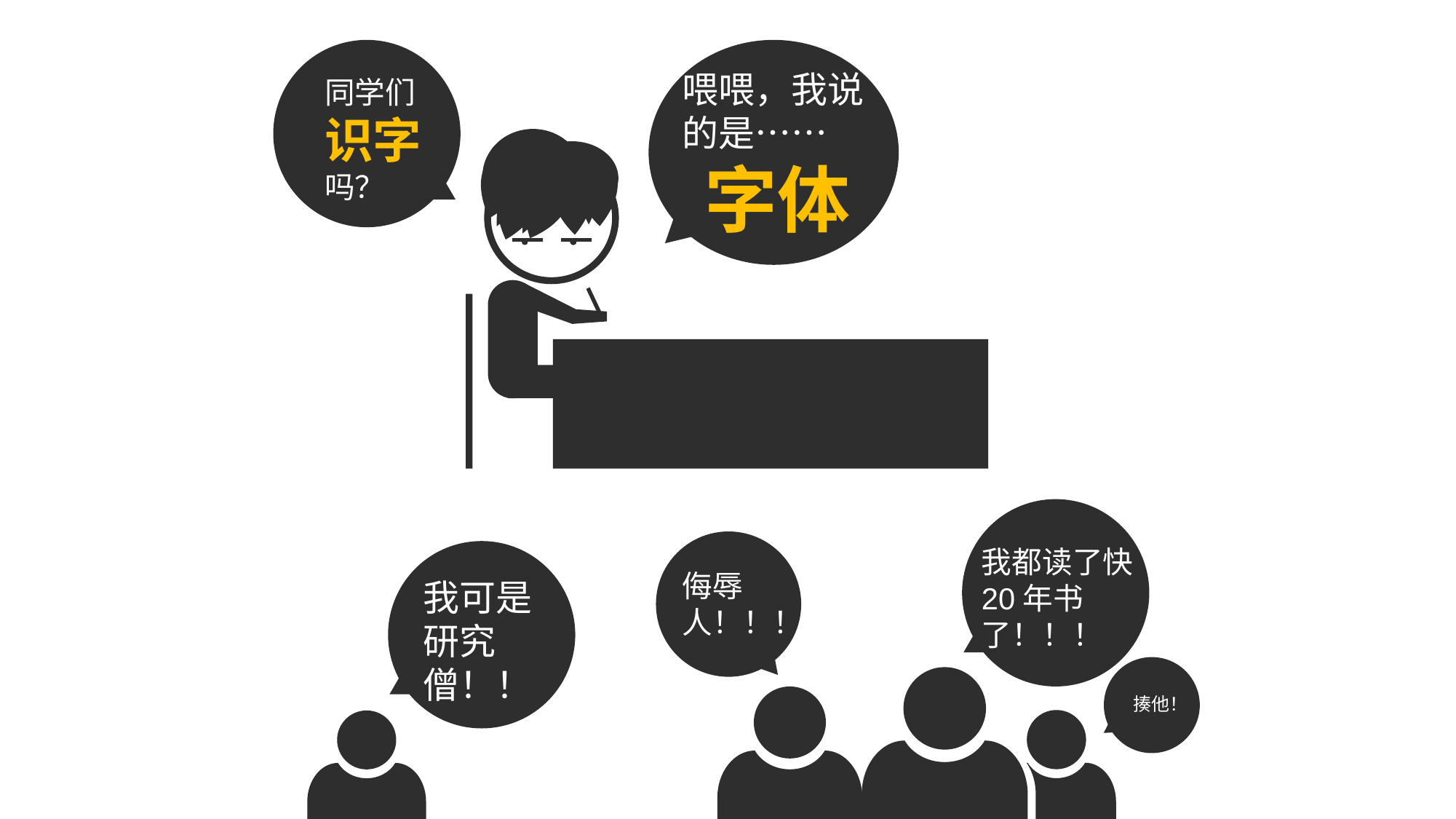

同学们
识字
吗？

喂喂，我说的是……
字体

我都读了快20年书了！！！

侮辱人！！！

我可是研究僧！！

揍他！